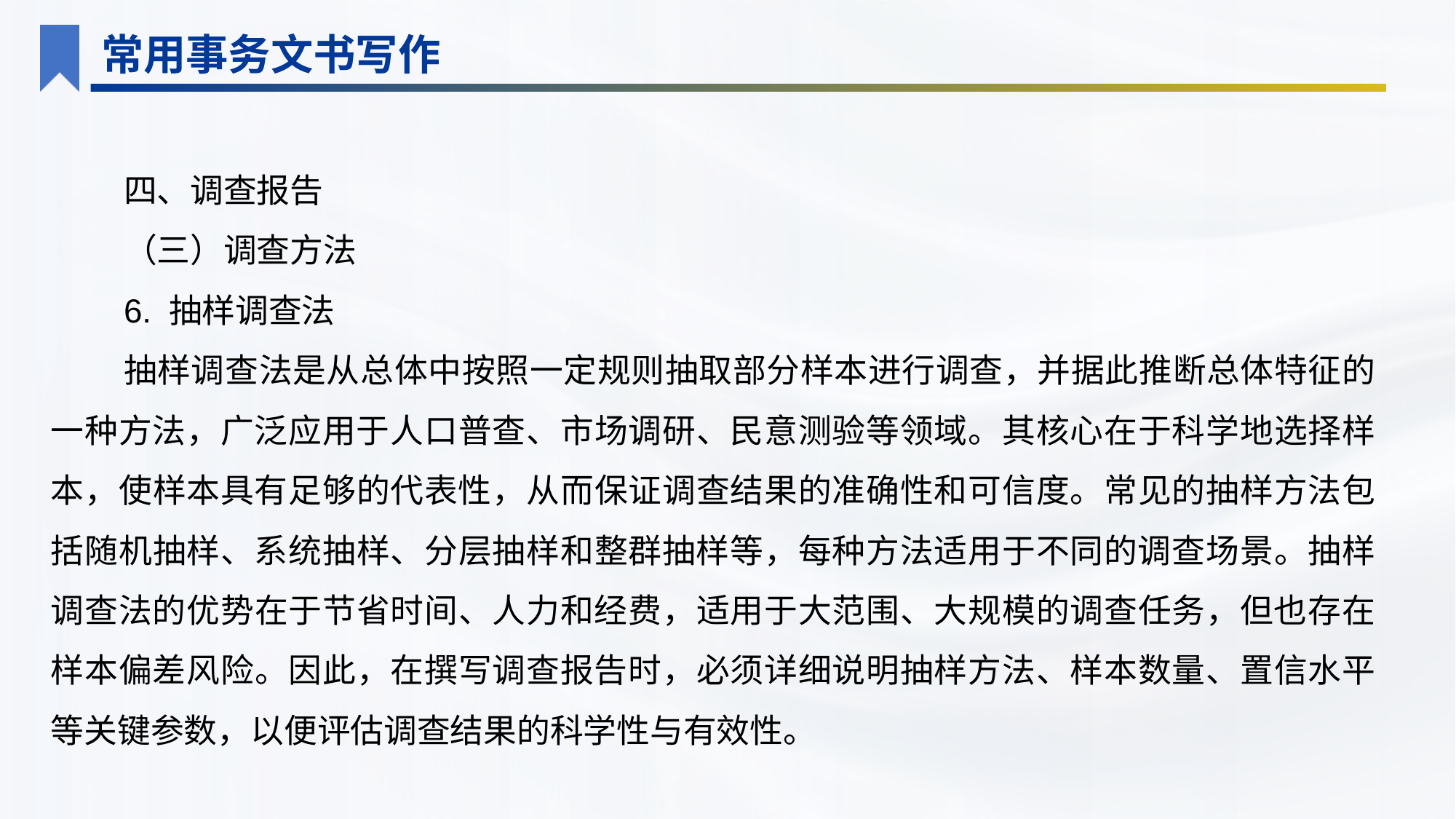

常用事务文书写作
四、调查报告
（三）调查方法
6. 抽样调查法
抽样调查法是从总体中按照一定规则抽取部分样本进行调查，并据此推断总体特征的一种方法，广泛应用于人口普查、市场调研、民意测验等领域。其核心在于科学地选择样本，使样本具有足够的代表性，从而保证调查结果的准确性和可信度。常见的抽样方法包括随机抽样、系统抽样、分层抽样和整群抽样等，每种方法适用于不同的调查场景。抽样调查法的优势在于节省时间、人力和经费，适用于大范围、大规模的调查任务，但也存在样本偏差风险。因此，在撰写调查报告时，必须详细说明抽样方法、样本数量、置信水平等关键参数，以便评估调查结果的科学性与有效性。